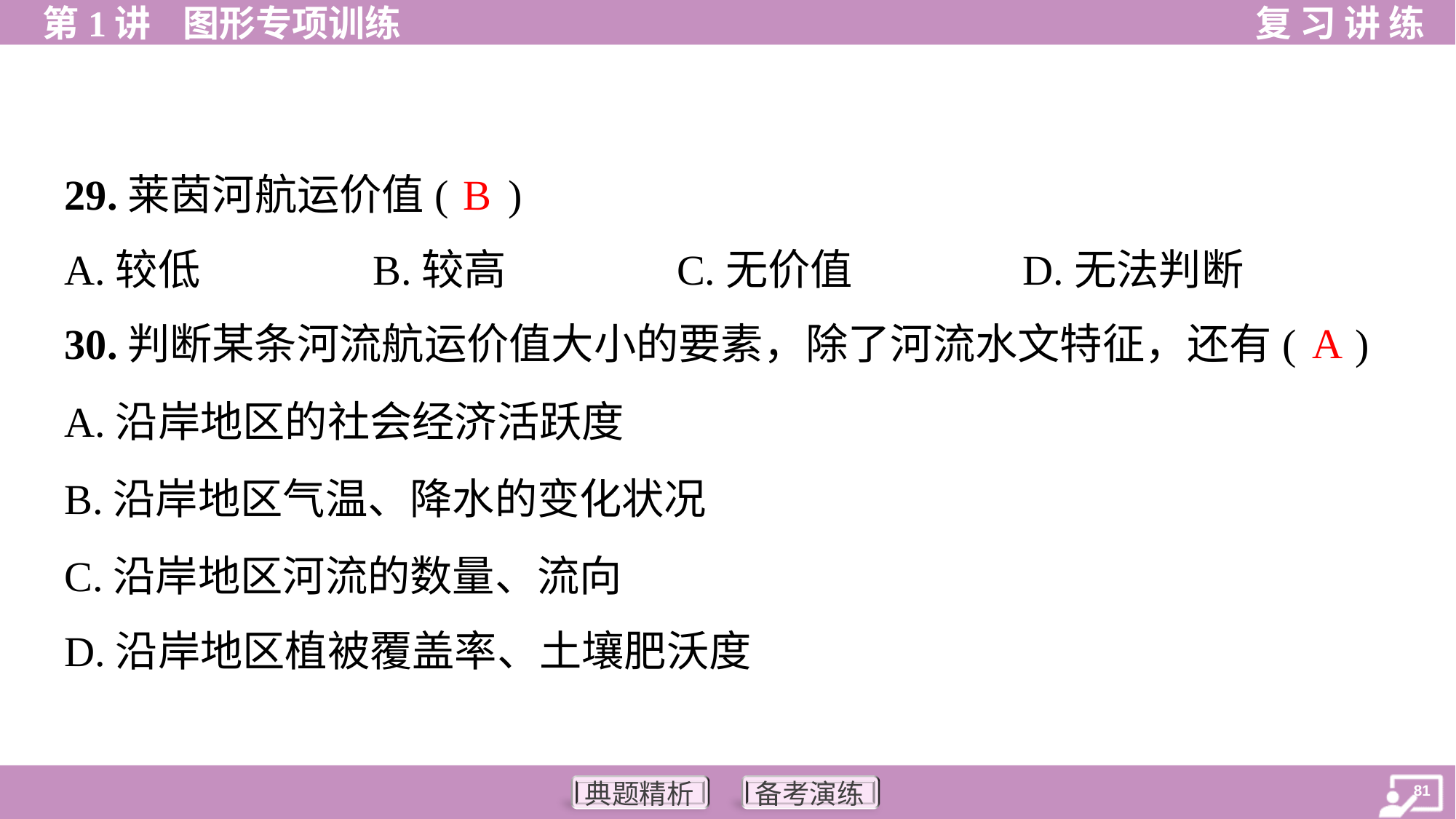

B
29.莱茵河航运价值(     )
A.较低	B.较高	C.无价值	D.无法判断
A
30.判断某条河流航运价值大小的要素，除了河流水文特征，还有(     )
A.沿岸地区的社会经济活跃度
B.沿岸地区气温、降水的变化状况
C.沿岸地区河流的数量、流向
D.沿岸地区植被覆盖率、土壤肥沃度